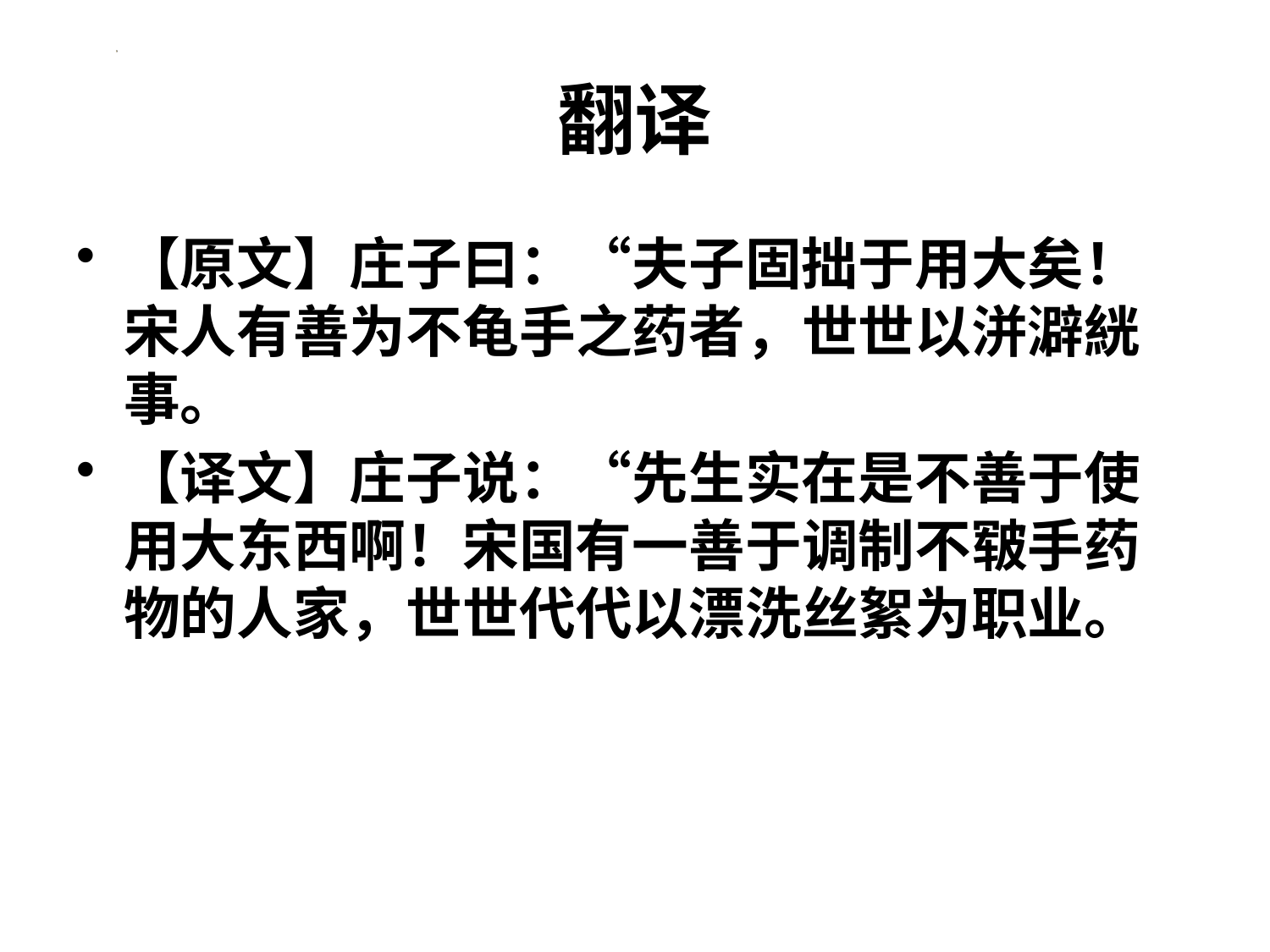

# 翻译
【原文】庄子曰：“夫子固拙于用大矣！宋人有善为不龟手之药者，世世以洴澼絖事。
【译文】庄子说：“先生实在是不善于使用大东西啊！宋国有一善于调制不皲手药物的人家，世世代代以漂洗丝絮为职业。